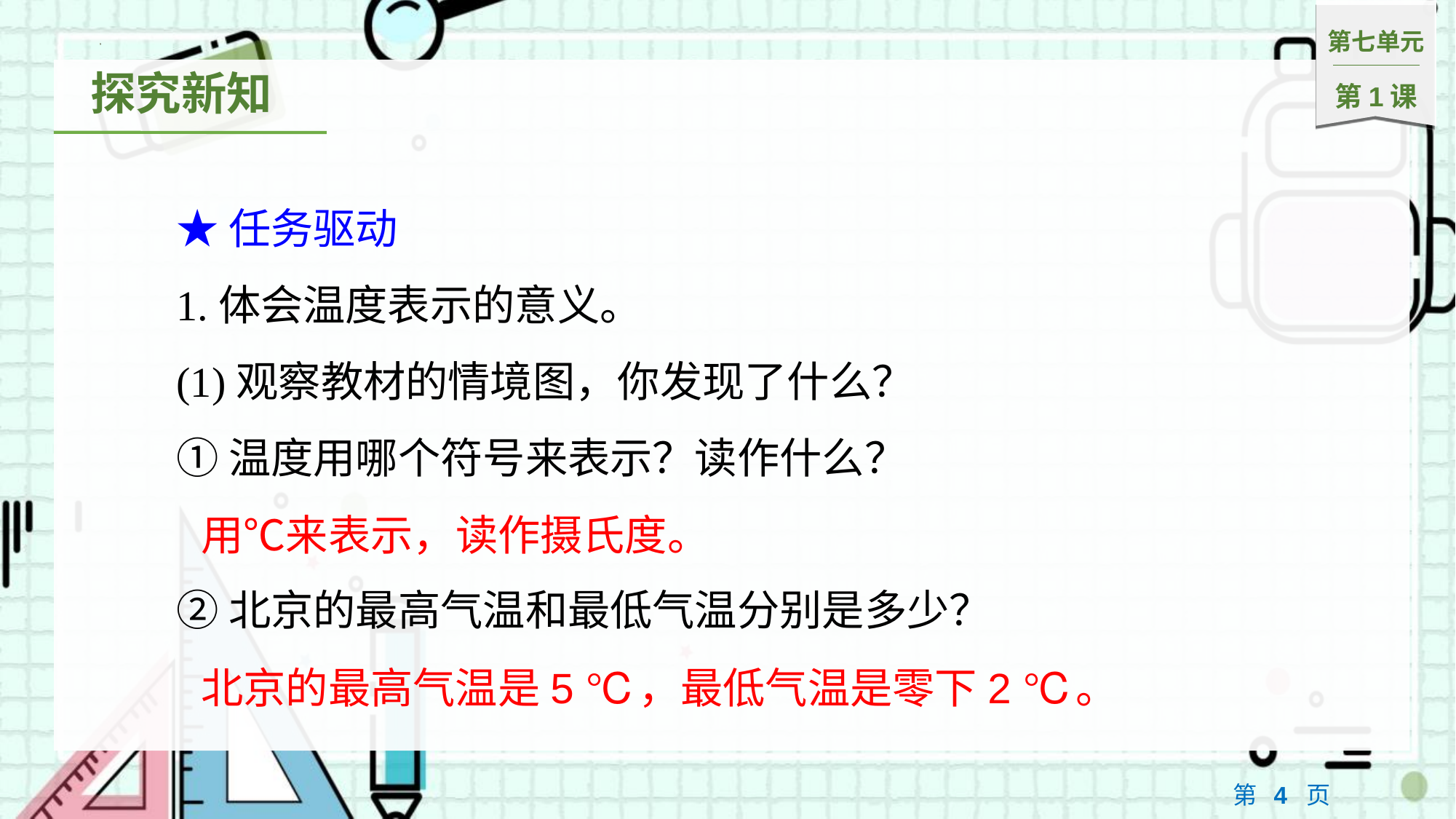

★任务驱动
1.体会温度表示的意义。
(1)观察教材的情境图，你发现了什么？
①温度用哪个符号来表示？读作什么？

②北京的最高气温和最低气温分别是多少？

用℃来表示，读作摄氏度。

北京的最高气温是5 ℃，最低气温是零下2 ℃。